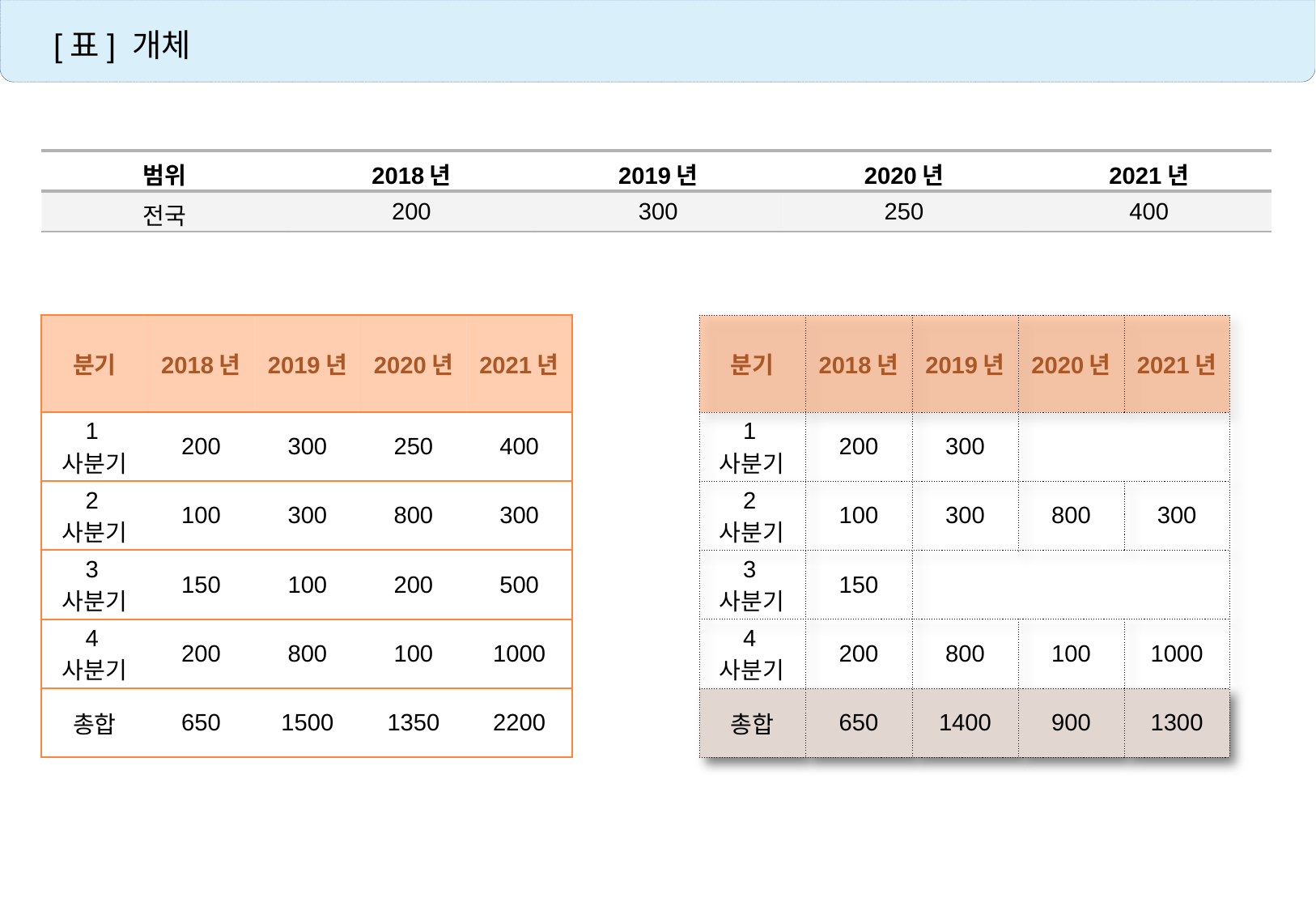

[표] 개체
| 범위 | 2018년 | 2019년 | 2020년 | 2021년 |
| --- | --- | --- | --- | --- |
| 전국 | 200 | 300 | 250 | 400 |
| 분기 | 2018년 | 2019년 | 2020년 | 2021년 |
| --- | --- | --- | --- | --- |
| 1사분기 | 200 | 300 | 250 | 400 |
| 2사분기 | 100 | 300 | 800 | 300 |
| 3사분기 | 150 | 100 | 200 | 500 |
| 4사분기 | 200 | 800 | 100 | 1000 |
| 총합 | 650 | 1500 | 1350 | 2200 |
| 분기 | 2018년 | 2019년 | 2020년 | 2021년 |
| --- | --- | --- | --- | --- |
| 1사분기 | 200 | 300 |  |  |
| 2사분기 | 100 | 300 | 800 | 300 |
| 3사분기 | 150 |  |  |  |
| 4사분기 | 200 | 800 | 100 | 1000 |
| 총합 | 650 | 1400 | 900 | 1300 |